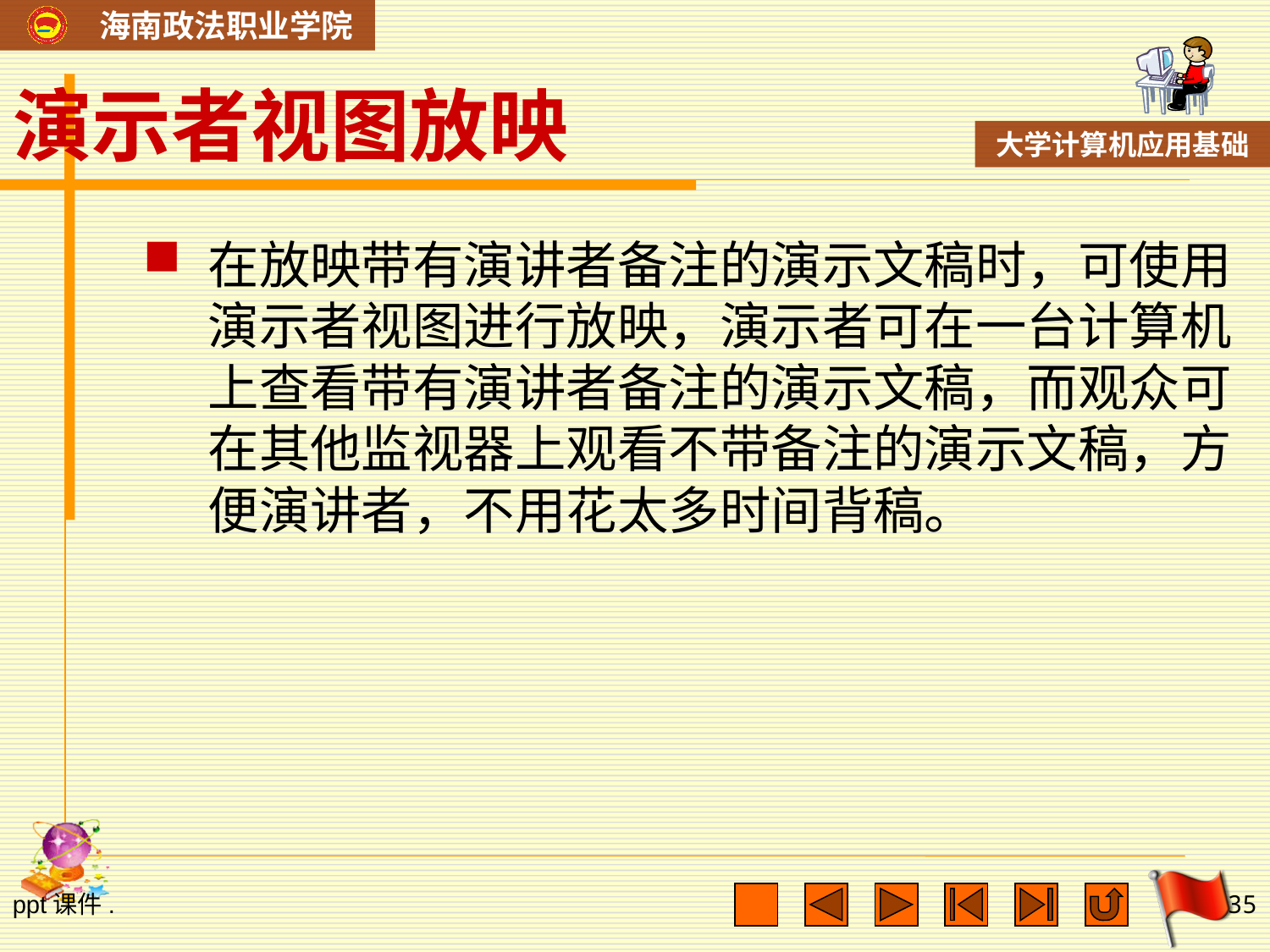

演示者视图放映
在放映带有演讲者备注的演示文稿时，可使用演示者视图进行放映，演示者可在一台计算机上查看带有演讲者备注的演示文稿，而观众可在其他监视器上观看不带备注的演示文稿，方便演讲者，不用花太多时间背稿。
ppt课件.
35